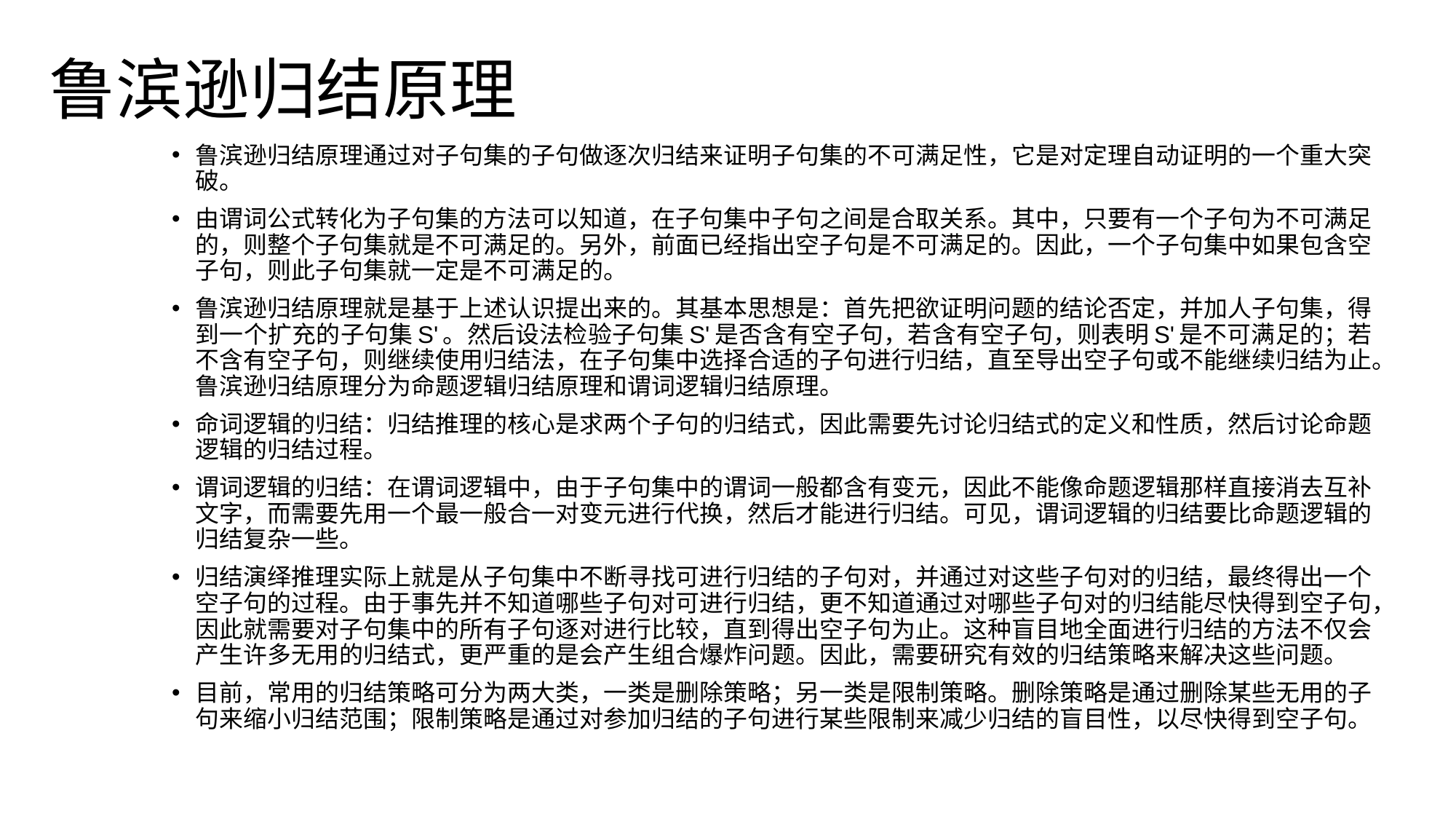

鲁滨逊归结原理
鲁滨逊归结原理通过对子句集的子句做逐次归结来证明子句集的不可满足性，它是对定理自动证明的一个重大突破。
由谓词公式转化为子句集的方法可以知道，在子句集中子句之间是合取关系。其中，只要有一个子句为不可满足的，则整个子句集就是不可满足的。另外，前面已经指出空子句是不可满足的。因此，一个子句集中如果包含空子句，则此子句集就一定是不可满足的。
鲁滨逊归结原理就是基于上述认识提出来的。其基本思想是：首先把欲证明问题的结论否定，并加人子句集，得到一个扩充的子句集S'。然后设法检验子句集S'是否含有空子句，若含有空子句，则表明S'是不可满足的；若不含有空子句，则继续使用归结法，在子句集中选择合适的子句进行归结，直至导出空子句或不能继续归结为止。鲁滨逊归结原理分为命题逻辑归结原理和谓词逻辑归结原理。
命词逻辑的归结：归结推理的核心是求两个子句的归结式，因此需要先讨论归结式的定义和性质，然后讨论命题逻辑的归结过程。
谓词逻辑的归结：在谓词逻辑中，由于子句集中的谓词一般都含有变元，因此不能像命题逻辑那样直接消去互补文字，而需要先用一个最一般合一对变元进行代换，然后才能进行归结。可见，谓词逻辑的归结要比命题逻辑的归结复杂一些。
归结演绎推理实际上就是从子句集中不断寻找可进行归结的子句对，并通过对这些子句对的归结，最终得出一个空子句的过程。由于事先并不知道哪些子句对可进行归结，更不知道通过对哪些子句对的归结能尽快得到空子句，因此就需要对子句集中的所有子句逐对进行比较，直到得出空子句为止。这种盲目地全面进行归结的方法不仅会产生许多无用的归结式，更严重的是会产生组合爆炸问题。因此，需要研究有效的归结策略来解决这些问题。
目前，常用的归结策略可分为两大类，一类是删除策略；另一类是限制策略。删除策略是通过删除某些无用的子句来缩小归结范围；限制策略是通过对参加归结的子句进行某些限制来减少归结的盲目性，以尽快得到空子句。